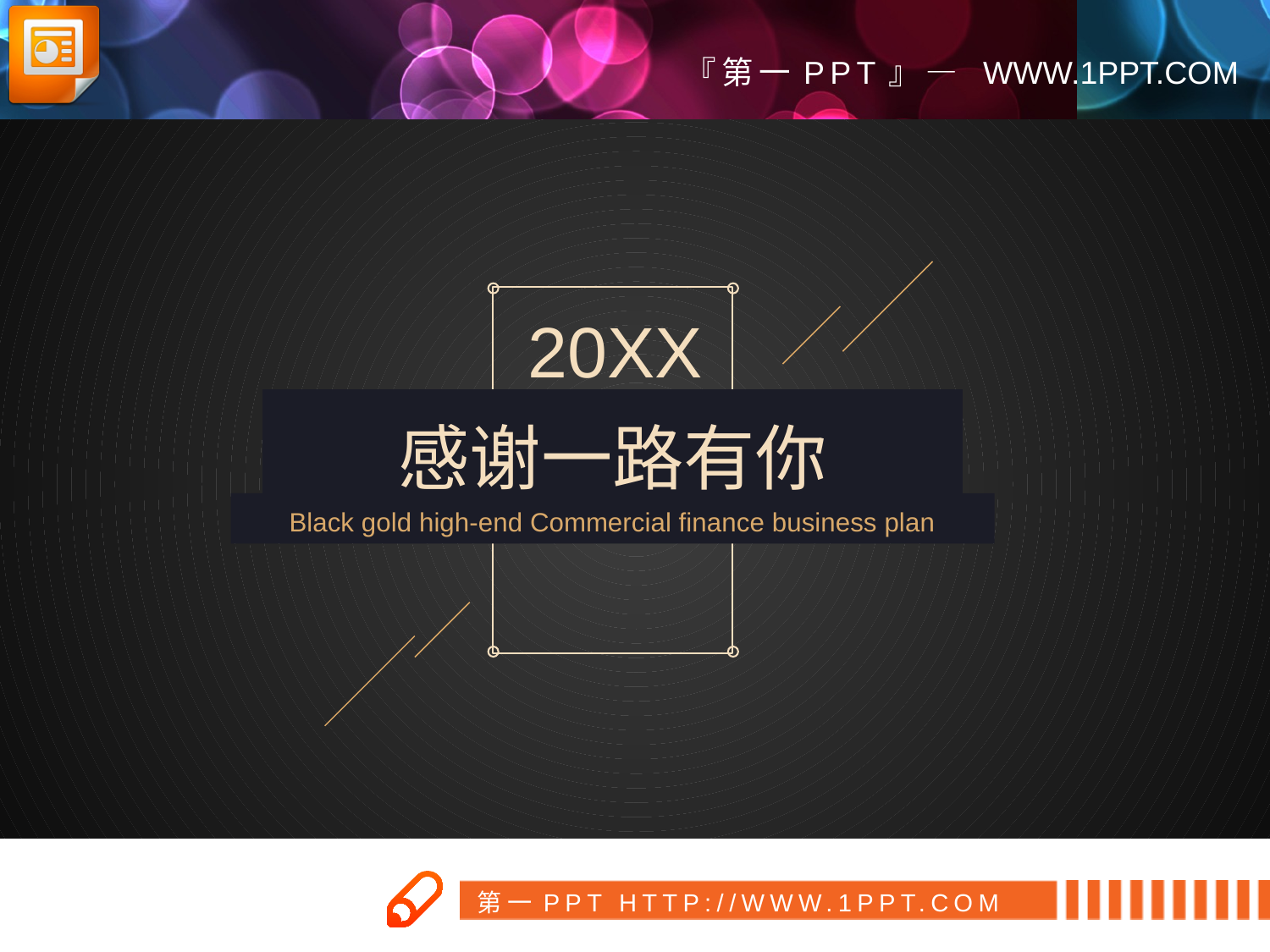

20XX

感谢一路有你
Black gold high-end Commercial finance business plan